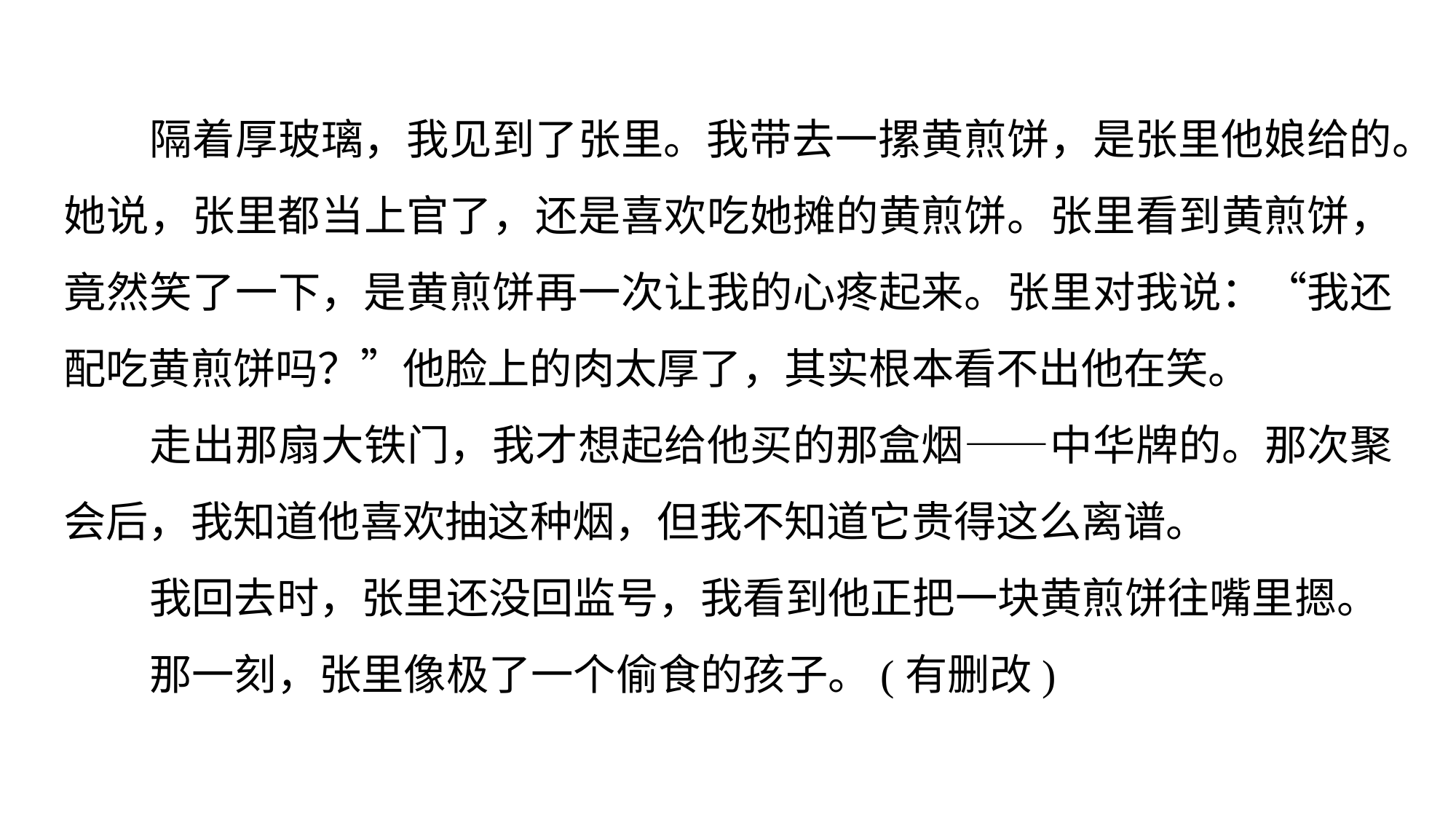

隔着厚玻璃，我见到了张里。我带去一摞黄煎饼，是张里他娘给的。她说，张里都当上官了，还是喜欢吃她摊的黄煎饼。张里看到黄煎饼，竟然笑了一下，是黄煎饼再一次让我的心疼起来。张里对我说：“我还配吃黄煎饼吗？”他脸上的肉太厚了，其实根本看不出他在笑。
走出那扇大铁门，我才想起给他买的那盒烟——中华牌的。那次聚会后，我知道他喜欢抽这种烟，但我不知道它贵得这么离谱。
我回去时，张里还没回监号，我看到他正把一块黄煎饼往嘴里摁。
那一刻，张里像极了一个偷食的孩子。(有删改)